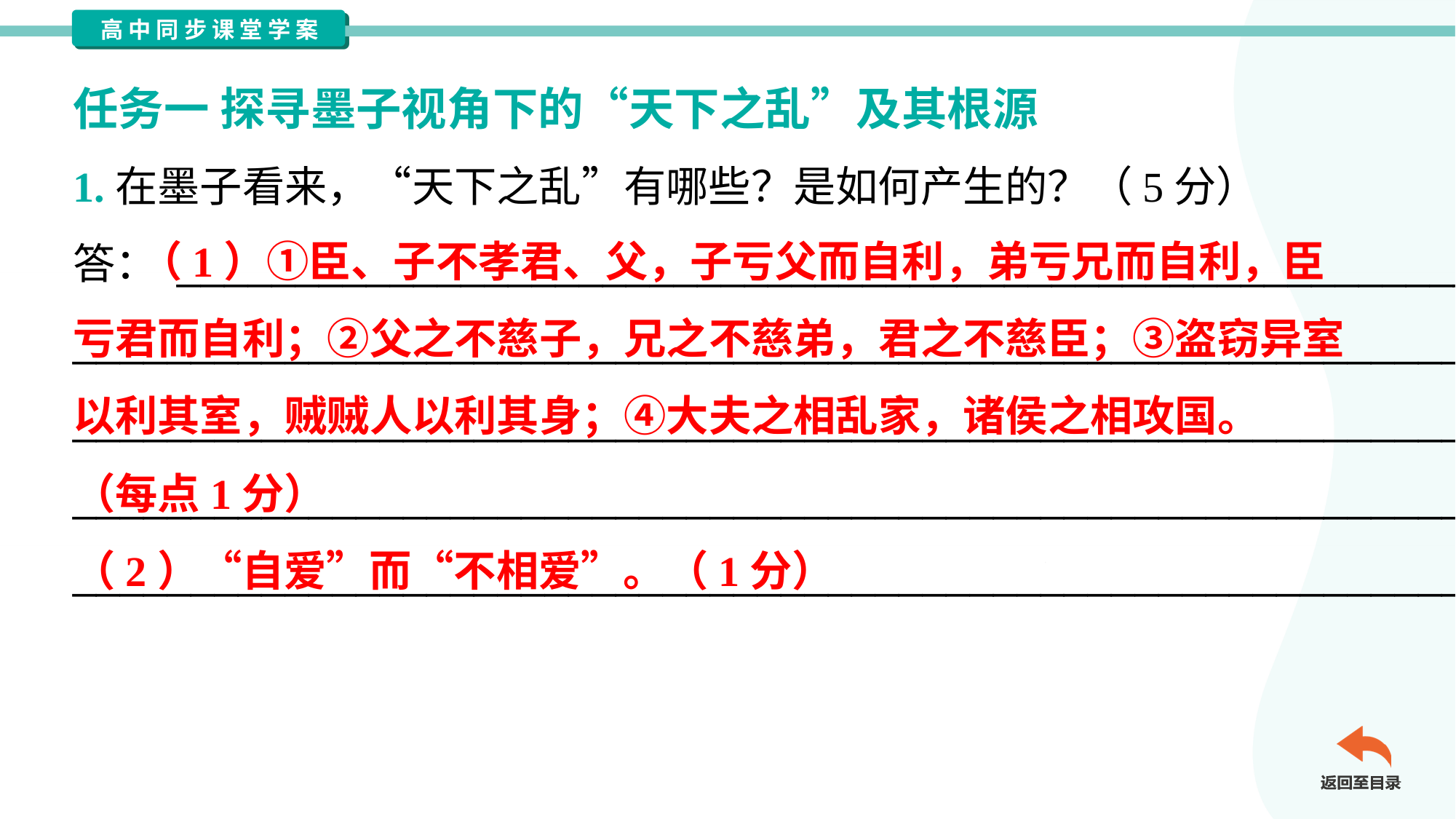

任务一 探寻墨子视角下的“天下之乱”及其根源
1.在墨子看来，“天下之乱”有哪些？是如何产生的？（5分）
答： ________________________________________________________
_____________________________________________________________
_____________________________________________________________
_____________________________________________________________
_____________________________________________________________
      （1）①臣、子不孝君、父，子亏父而自利，弟亏兄而自利，臣
亏君而自利；②父之不慈子，兄之不慈弟，君之不慈臣；③盗窃异室
以利其室，贼贼人以利其身；④大夫之相乱家，诸侯之相攻国。
（每点1分）
（2）“自爱”而“不相爱”。（1分）